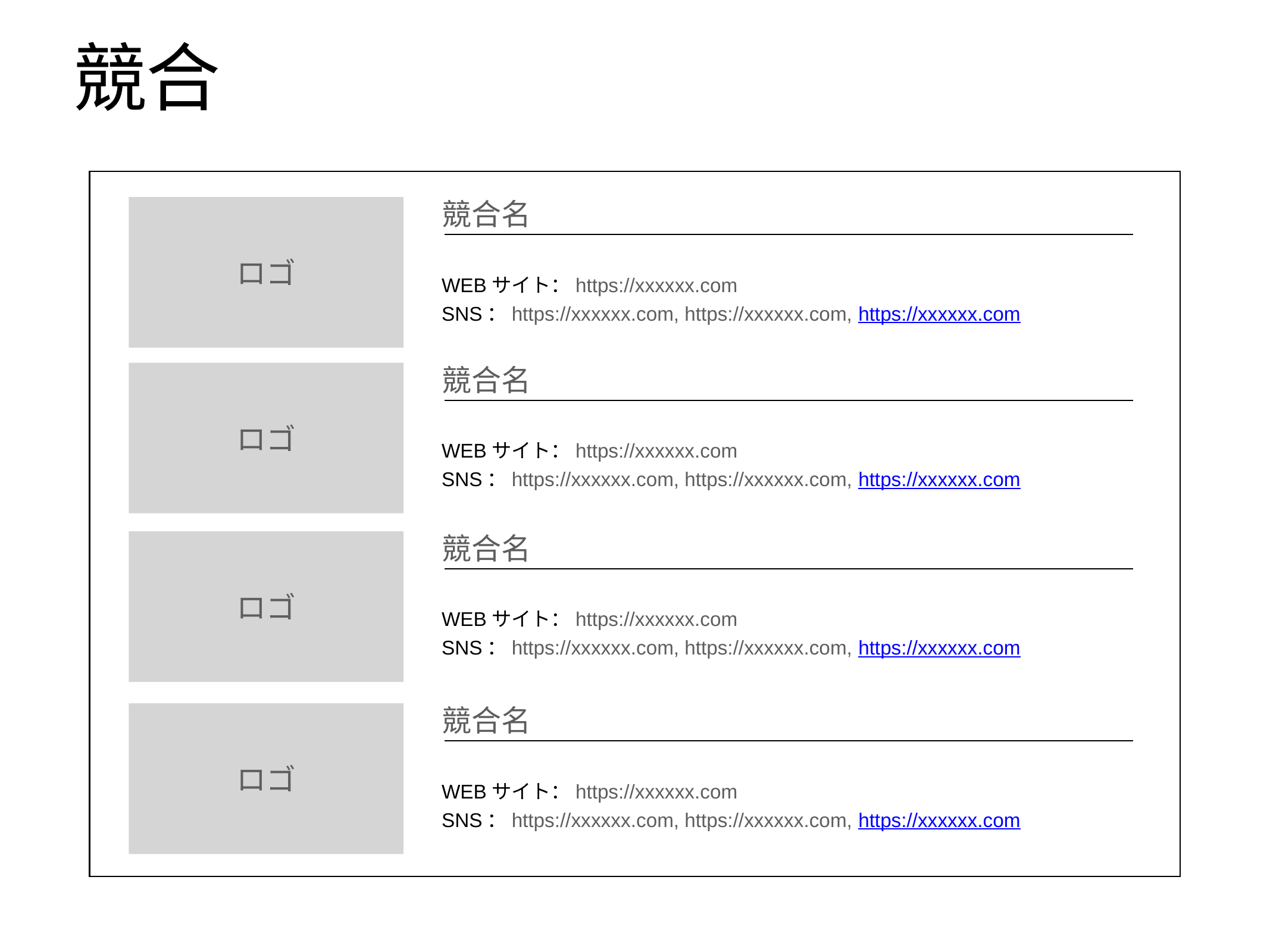

13
# 競合

競合名

WEBサイト：https://xxxxxx.com
SNS：https://xxxxxx.com, https://xxxxxx.com, https://xxxxxx.com
ロゴ
競合名

WEBサイト：https://xxxxxx.com
SNS：https://xxxxxx.com, https://xxxxxx.com, https://xxxxxx.com
ロゴ
競合名

WEBサイト：https://xxxxxx.com
SNS：https://xxxxxx.com, https://xxxxxx.com, https://xxxxxx.com
ロゴ
競合名

WEBサイト：https://xxxxxx.com
SNS：https://xxxxxx.com, https://xxxxxx.com, https://xxxxxx.com
ロゴ